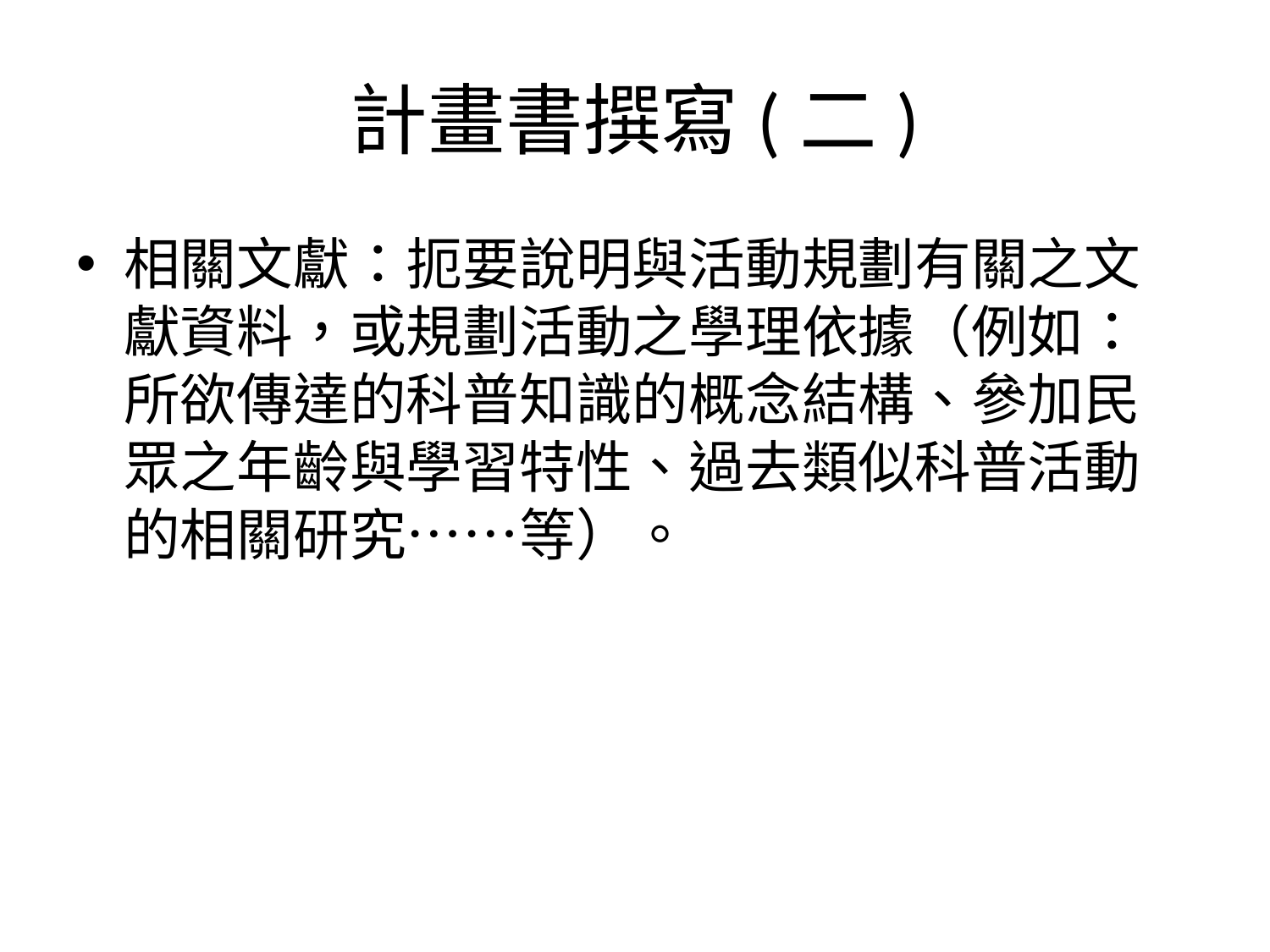

# 計畫書撰寫(二)
相關文獻：扼要說明與活動規劃有關之文獻資料，或規劃活動之學理依據（例如：所欲傳達的科普知識的概念結構、參加民眾之年齡與學習特性、過去類似科普活動的相關研究……等）。